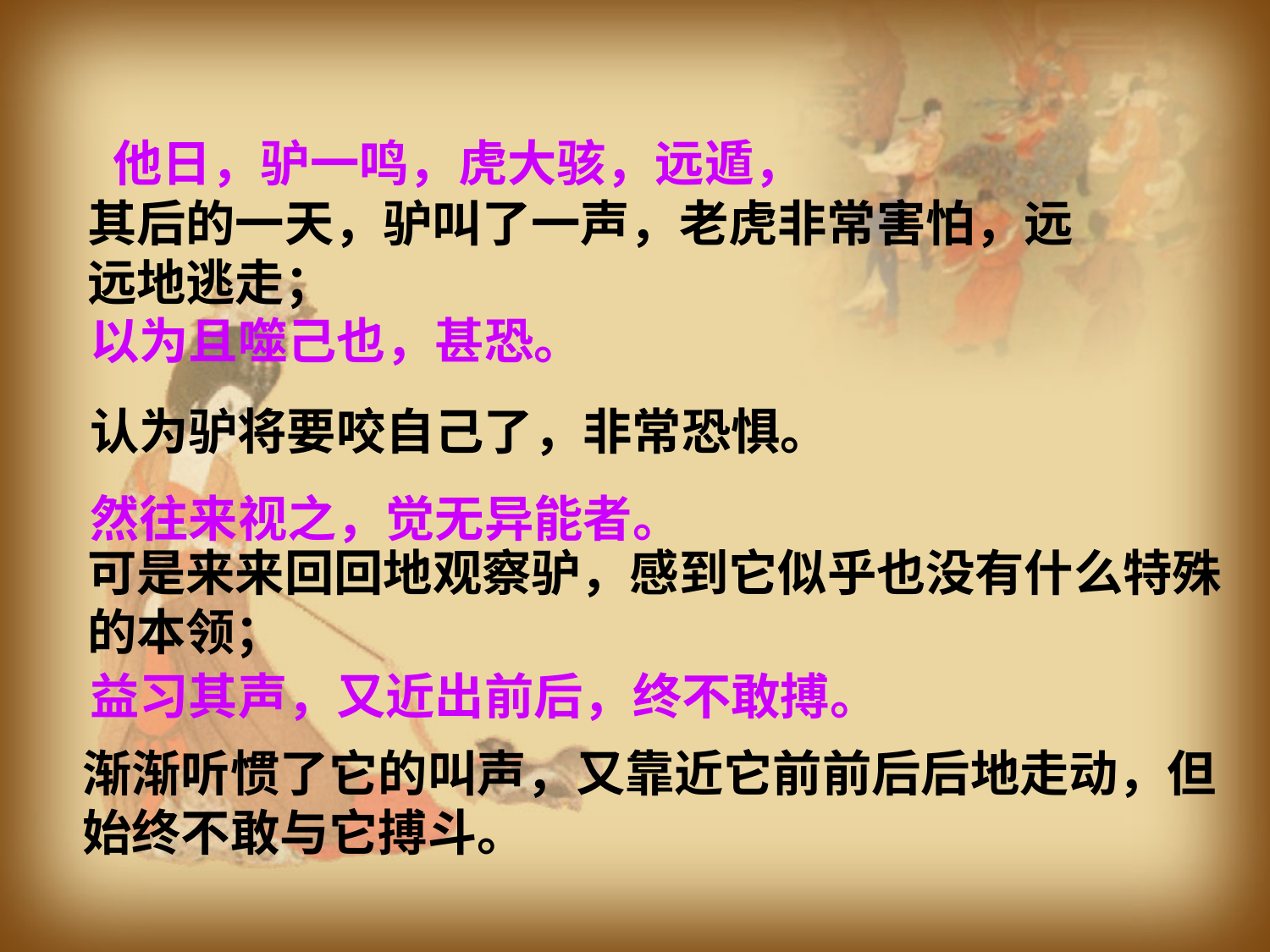

他日，驴一鸣，虎大骇，远遁，

以为且噬己也，甚恐。

然往来视之，觉无异能者。

益习其声，又近出前后，终不敢搏。

其后的一天，驴叫了一声，老虎非常害怕，远远地逃走；
认为驴将要咬自己了，非常恐惧。
可是来来回回地观察驴，感到它似乎也没有什么特殊的本领；
渐渐听惯了它的叫声，又靠近它前前后后地走动，但始终不敢与它搏斗。